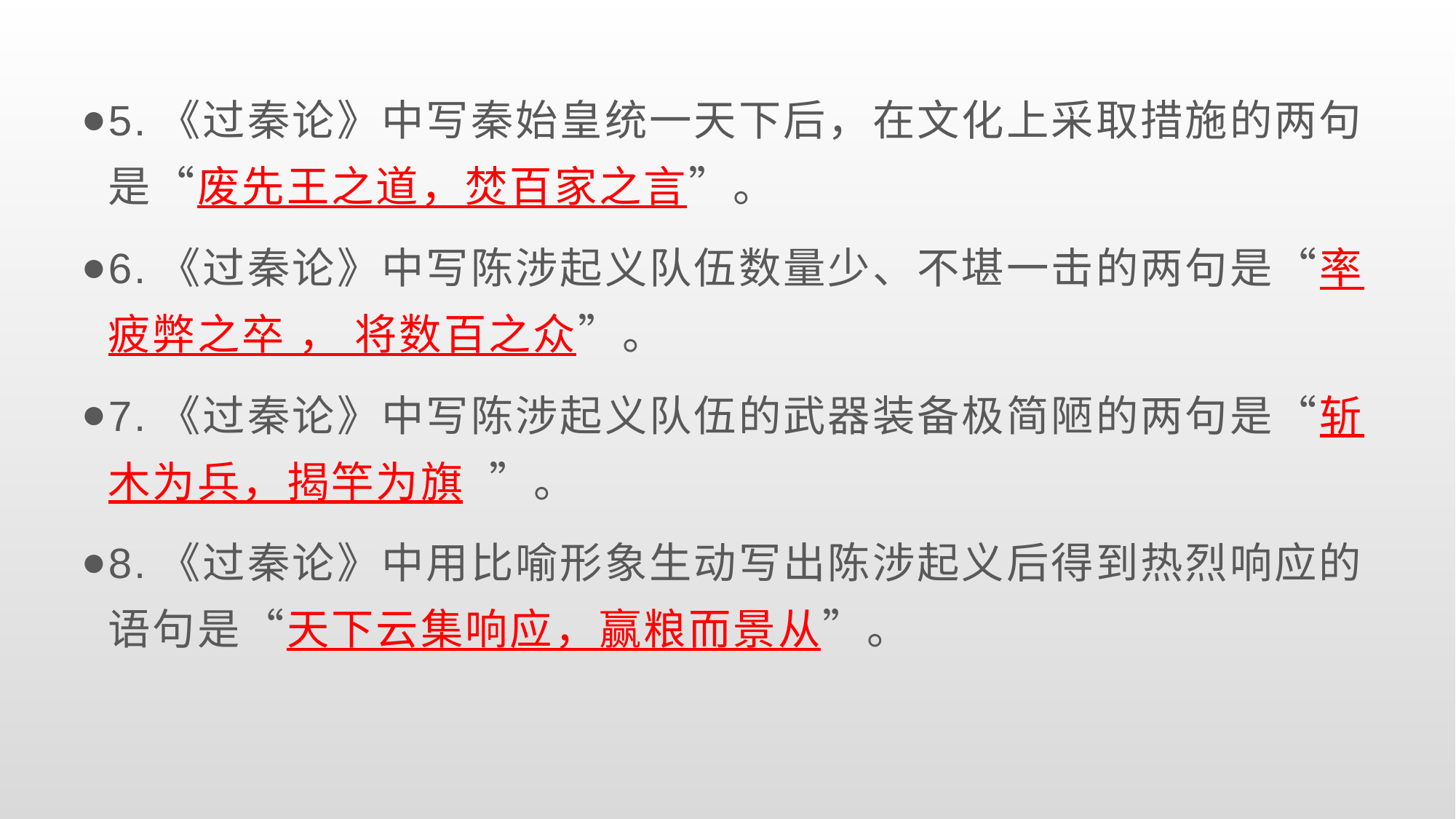

5.《过秦论》中写秦始皇统一天下后，在文化上采取措施的两句是“废先王之道，焚百家之言”。
6.《过秦论》中写陈涉起义队伍数量少、不堪一击的两句是“率疲弊之卒 ， 将数百之众”。
7.《过秦论》中写陈涉起义队伍的武器装备极简陋的两句是“斩木为兵，揭竿为旗 ”。
8.《过秦论》中用比喻形象生动写出陈涉起义后得到热烈响应的语句是“天下云集响应，赢粮而景从”。